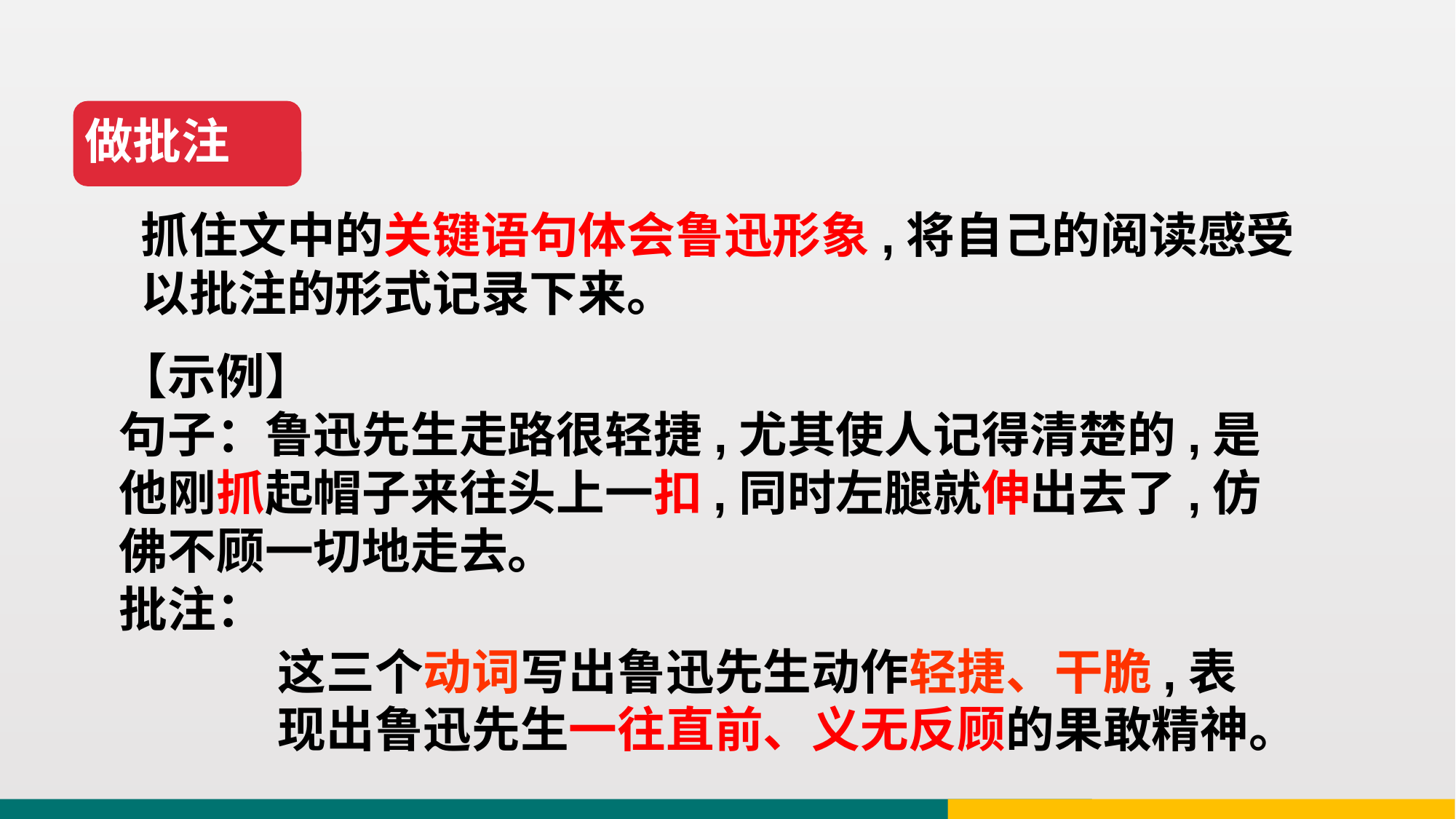

做批注
抓住文中的关键语句体会鲁迅形象,将自己的阅读感受以批注的形式记录下来。
【示例】
句子：鲁迅先生走路很轻捷,尤其使人记得清楚的,是他刚抓起帽子来往头上一扣,同时左腿就伸出去了,仿佛不顾一切地走去。
批注：
这三个动词写出鲁迅先生动作轻捷、干脆,表现出鲁迅先生一往直前、义无反顾的果敢精神。